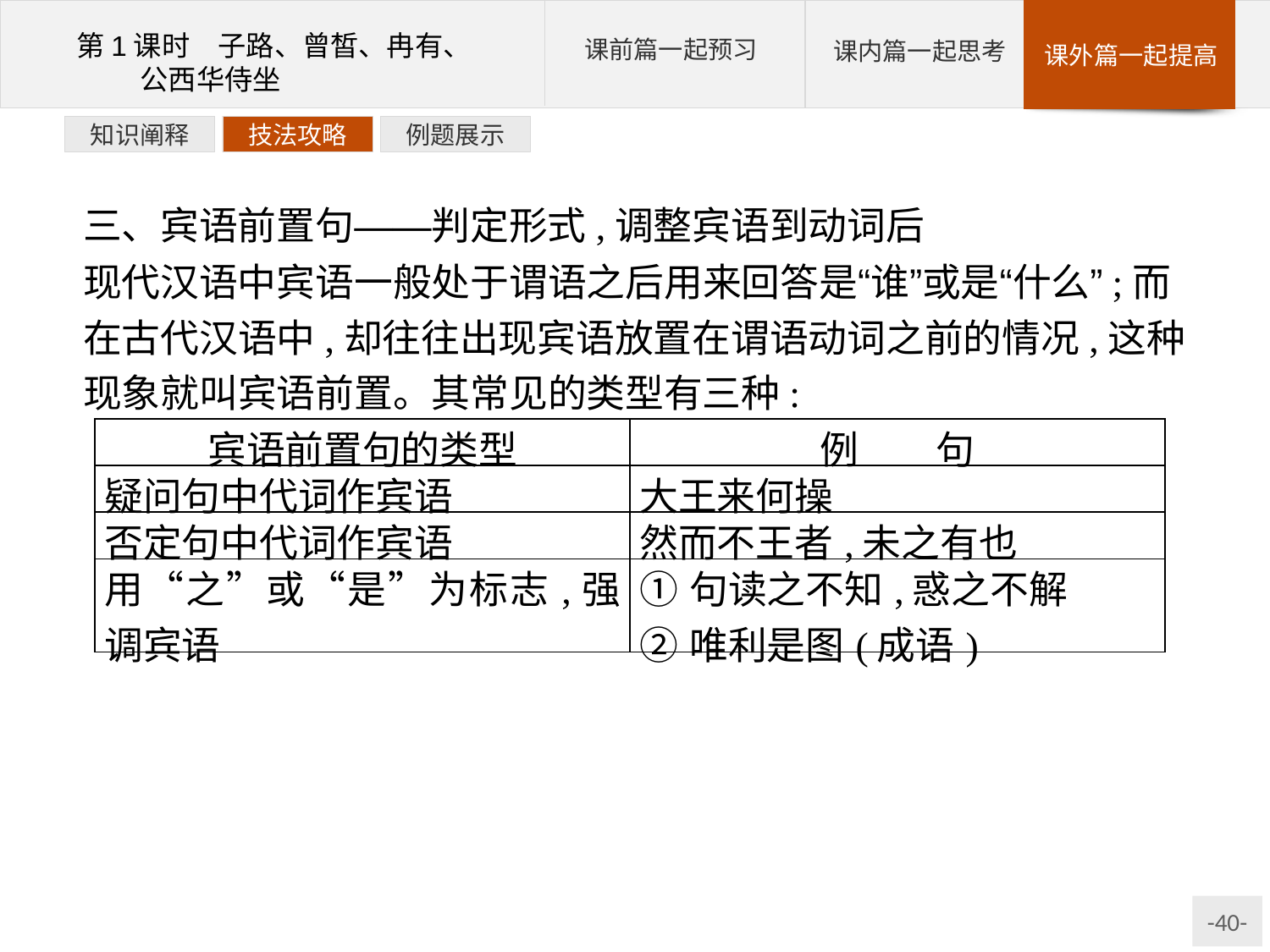

例题展示
技法攻略
知识阐释
三、宾语前置句——判定形式,调整宾语到动词后
现代汉语中宾语一般处于谓语之后用来回答是“谁”或是“什么”;而在古代汉语中,却往往出现宾语放置在谓语动词之前的情况,这种现象就叫宾语前置。其常见的类型有三种:
| 宾语前置句的类型 | 例　　句 |
| --- | --- |
| 疑问句中代词作宾语 | 大王来何操 |
| 否定句中代词作宾语 | 然而不王者,未之有也 |
| 用“之”或“是”为标志,强调宾语 | ①句读之不知,惑之不解 ②唯利是图(成语) |